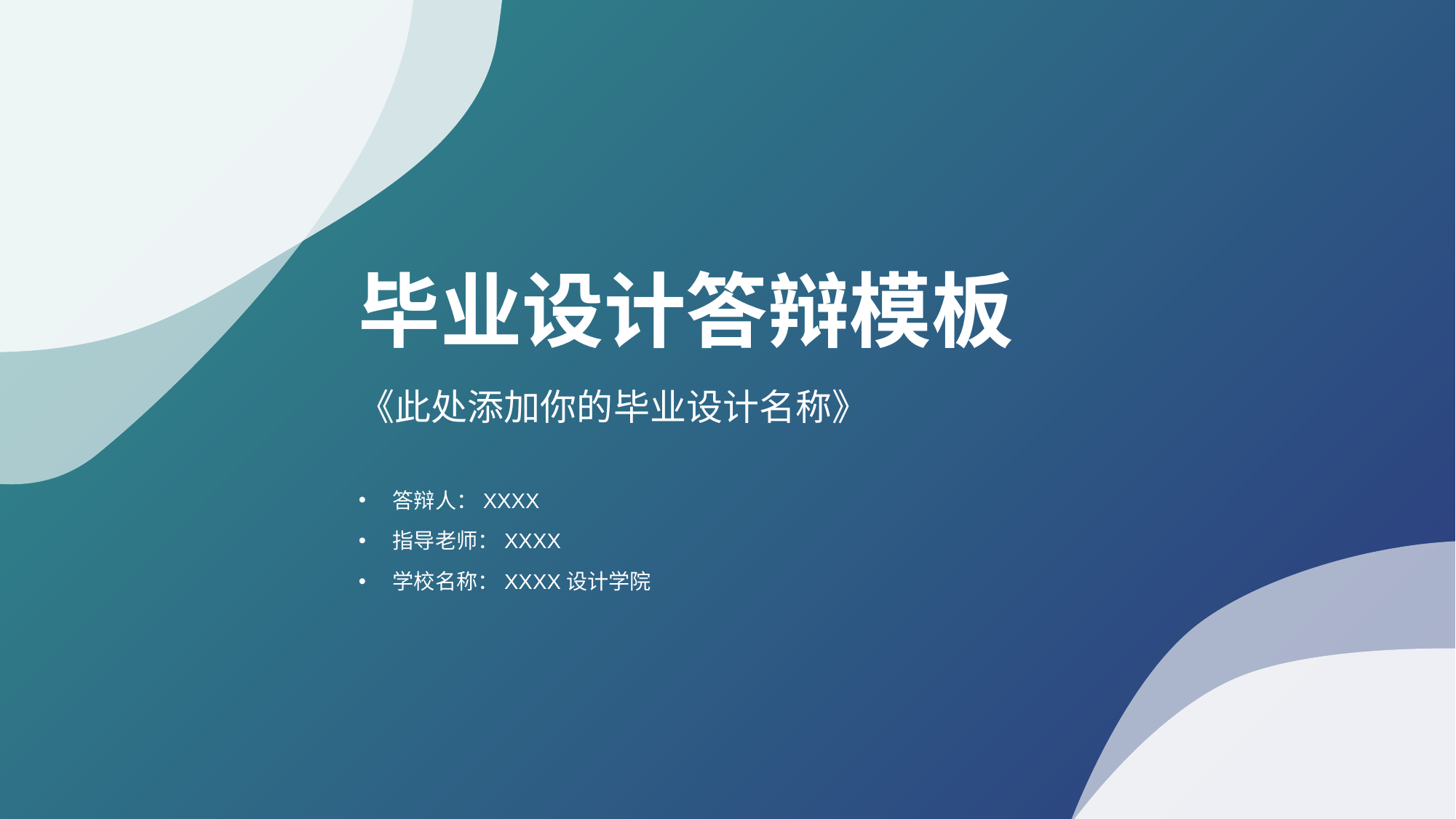

毕业设计答辩模板
《此处添加你的毕业设计名称》
答辩人：XXXX
指导老师：XXXX
学校名称：XXXX设计学院